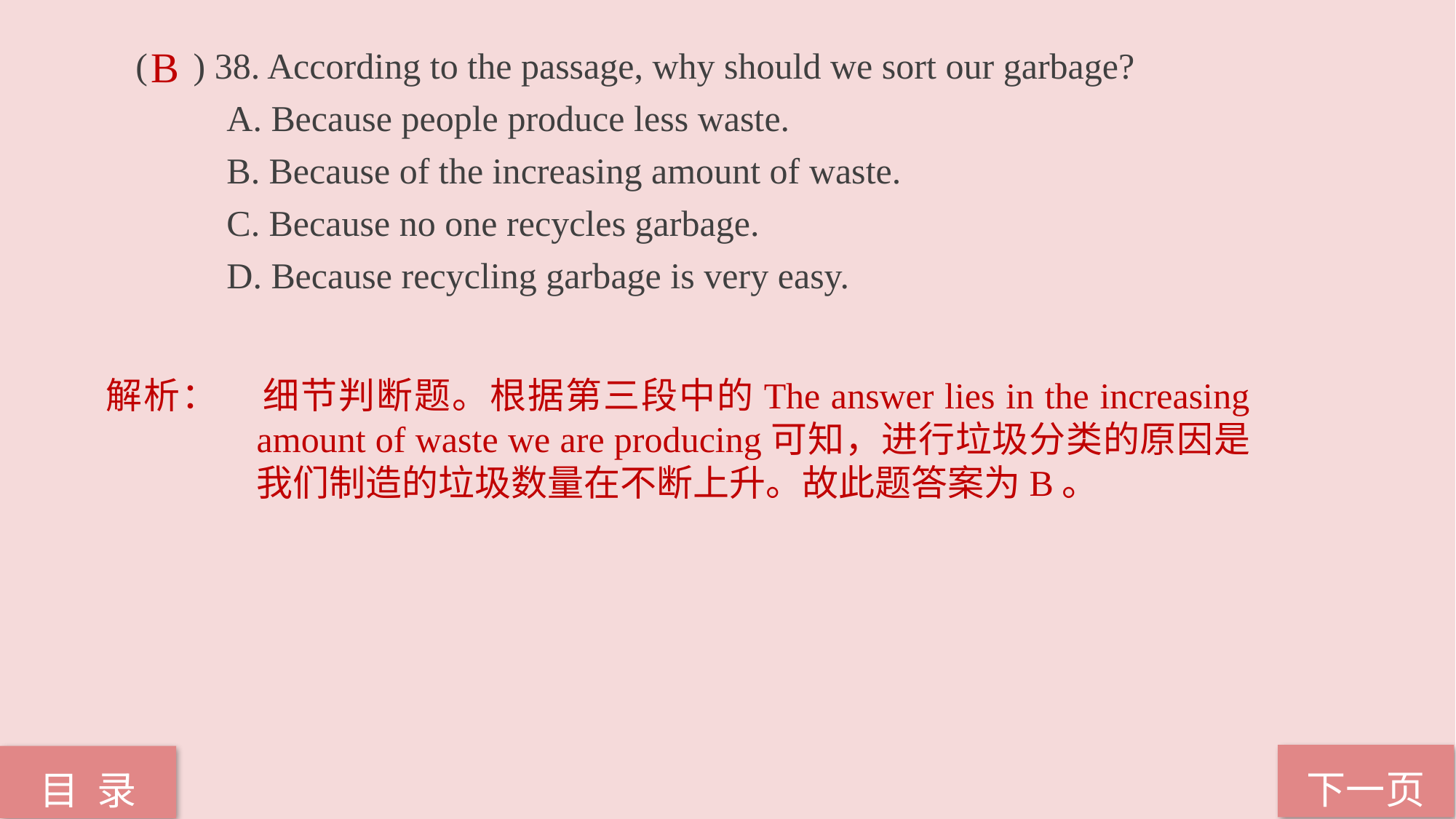

(     ) 38. According to the passage, why should we sort our garbage?
          A. Because people produce less waste.
          B. Because of the increasing amount of waste.
          C. Because no one recycles garbage.
          D. Because recycling garbage is very easy.
B
解析：	细节判断题。根据第三段中的The answer lies in the increasing amount of waste we are producing可知，进行垃圾分类的原因是我们制造的垃圾数量在不断上升。故此题答案为B。